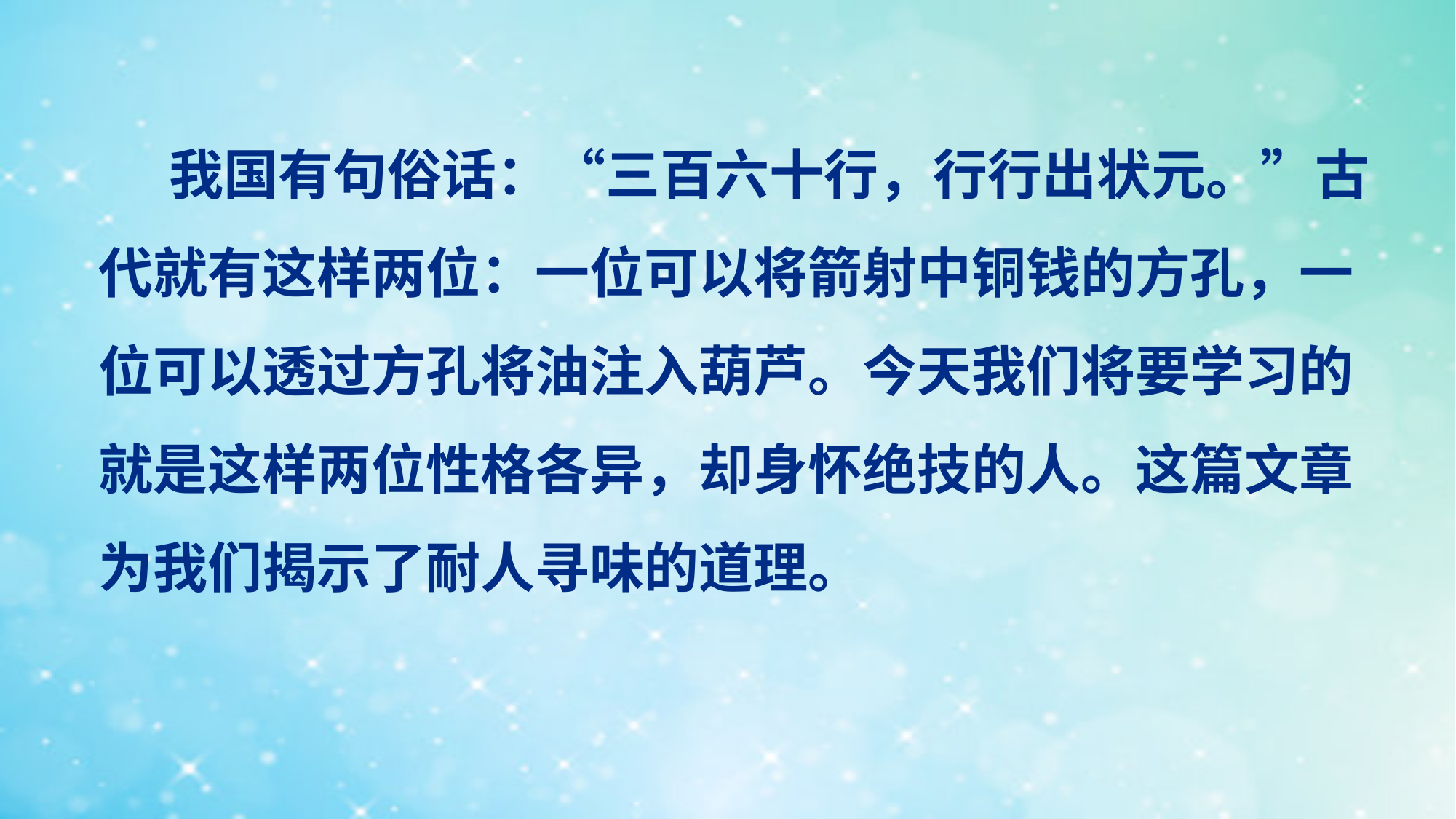

我国有句俗话：“三百六十行，行行出状元。”古代就有这样两位：一位可以将箭射中铜钱的方孔，一位可以透过方孔将油注入葫芦。今天我们将要学习的就是这样两位性格各异，却身怀绝技的人。这篇文章为我们揭示了耐人寻味的道理。